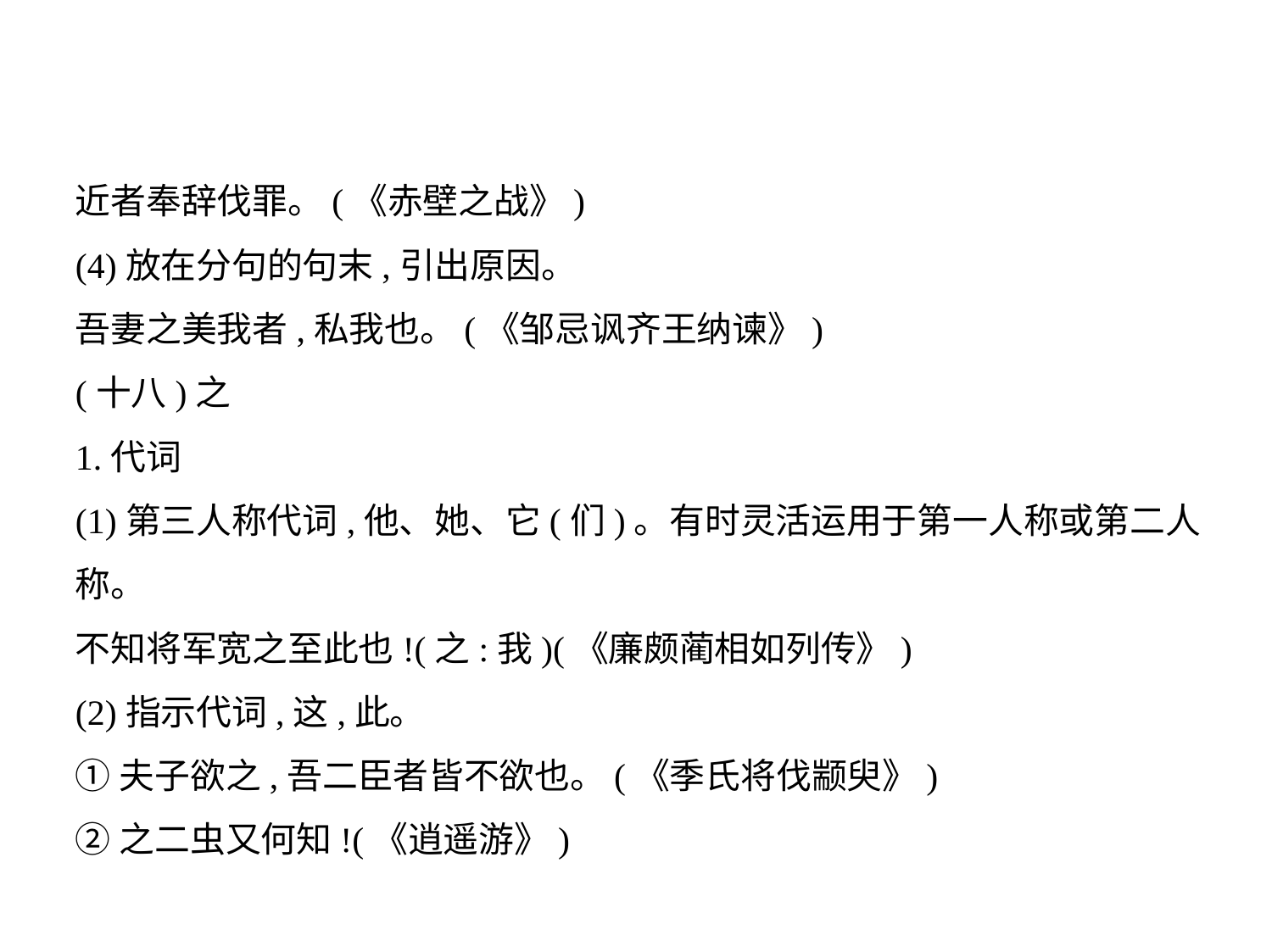

近者奉辞伐罪。(《赤壁之战》)
(4)放在分句的句末,引出原因。
吾妻之美我者,私我也。(《邹忌讽齐王纳谏》)
(十八)之
1.代词
(1)第三人称代词,他、她、它(们)。有时灵活运用于第一人称或第二人
称。
不知将军宽之至此也!(之:我)(《廉颇蔺相如列传》)
(2)指示代词,这,此。
①夫子欲之,吾二臣者皆不欲也。(《季氏将伐颛臾》)
②之二虫又何知!(《逍遥游》)